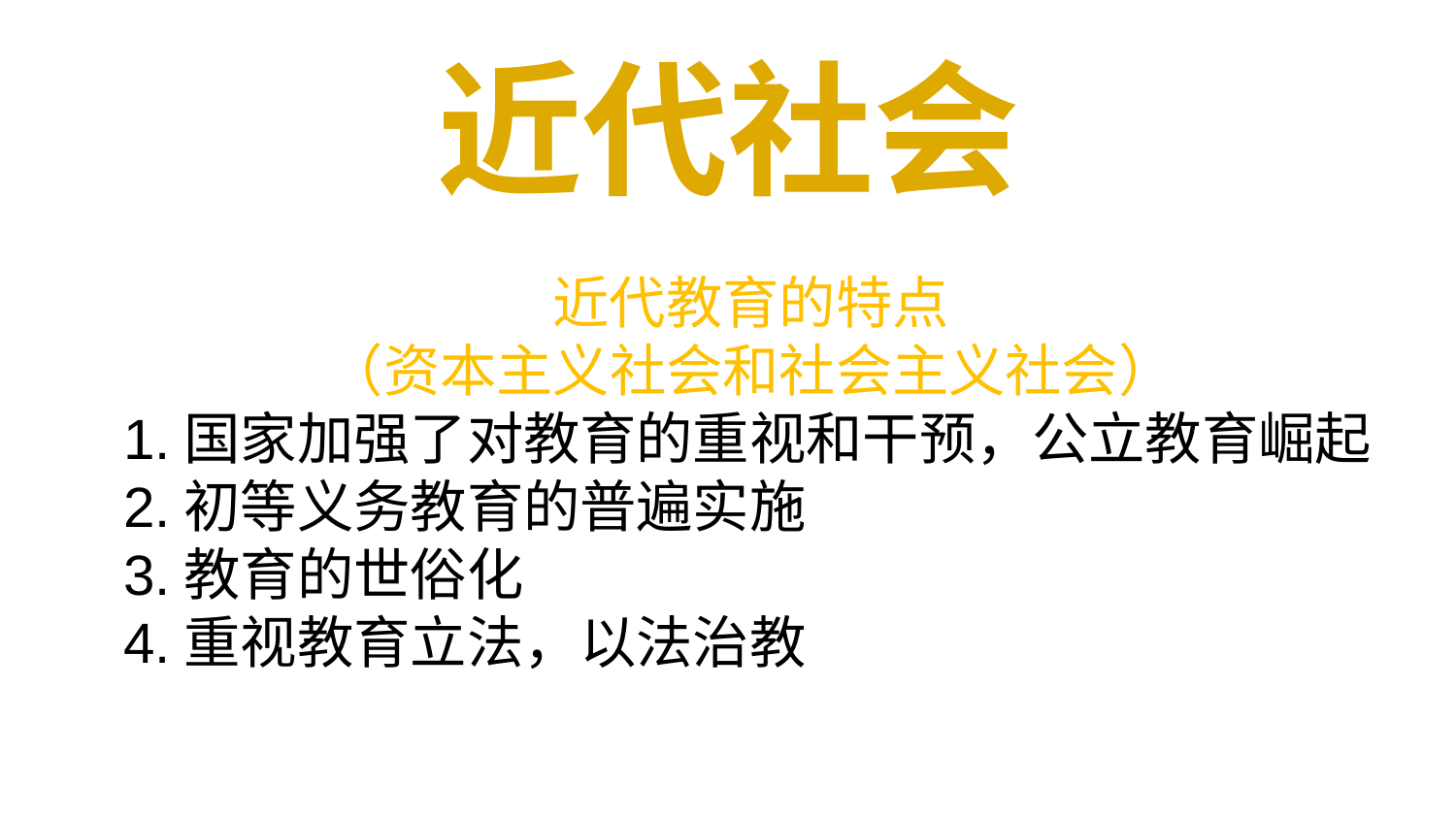

近代社会
近代教育的特点
（资本主义社会和社会主义社会）
1.国家加强了对教育的重视和干预，公立教育崛起
2.初等义务教育的普遍实施
3.教育的世俗化
4.重视教育立法，以法治教